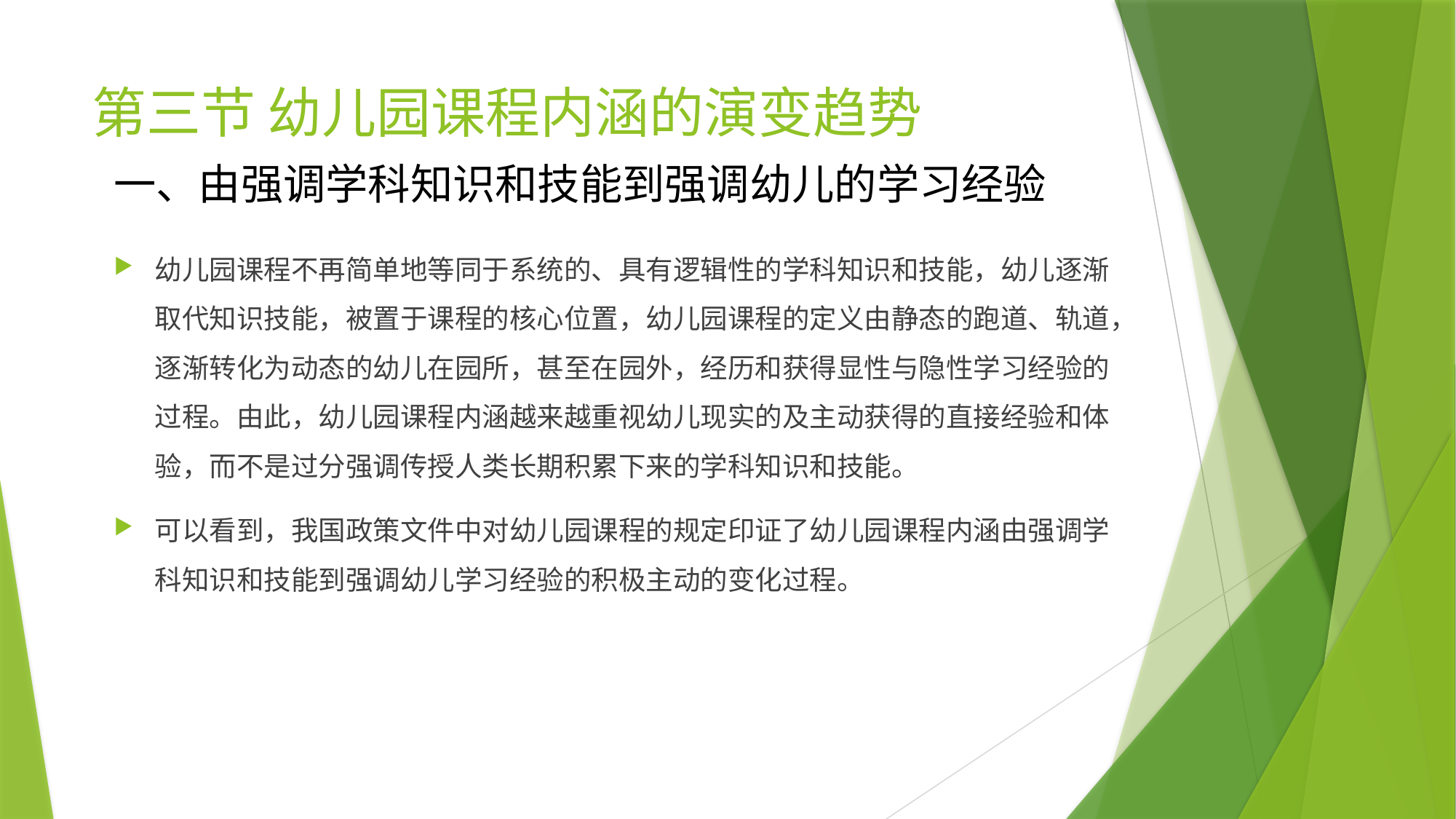

# 第三节 幼儿园课程内涵的演变趋势
一、由强调学科知识和技能到强调幼儿的学习经验
幼儿园课程不再简单地等同于系统的、具有逻辑性的学科知识和技能，幼儿逐渐取代知识技能，被置于课程的核心位置，幼儿园课程的定义由静态的跑道、轨道，逐渐转化为动态的幼儿在园所，甚至在园外，经历和获得显性与隐性学习经验的过程。由此，幼儿园课程内涵越来越重视幼儿现实的及主动获得的直接经验和体验，而不是过分强调传授人类长期积累下来的学科知识和技能。
可以看到，我国政策文件中对幼儿园课程的规定印证了幼儿园课程内涵由强调学科知识和技能到强调幼儿学习经验的积极主动的变化过程。